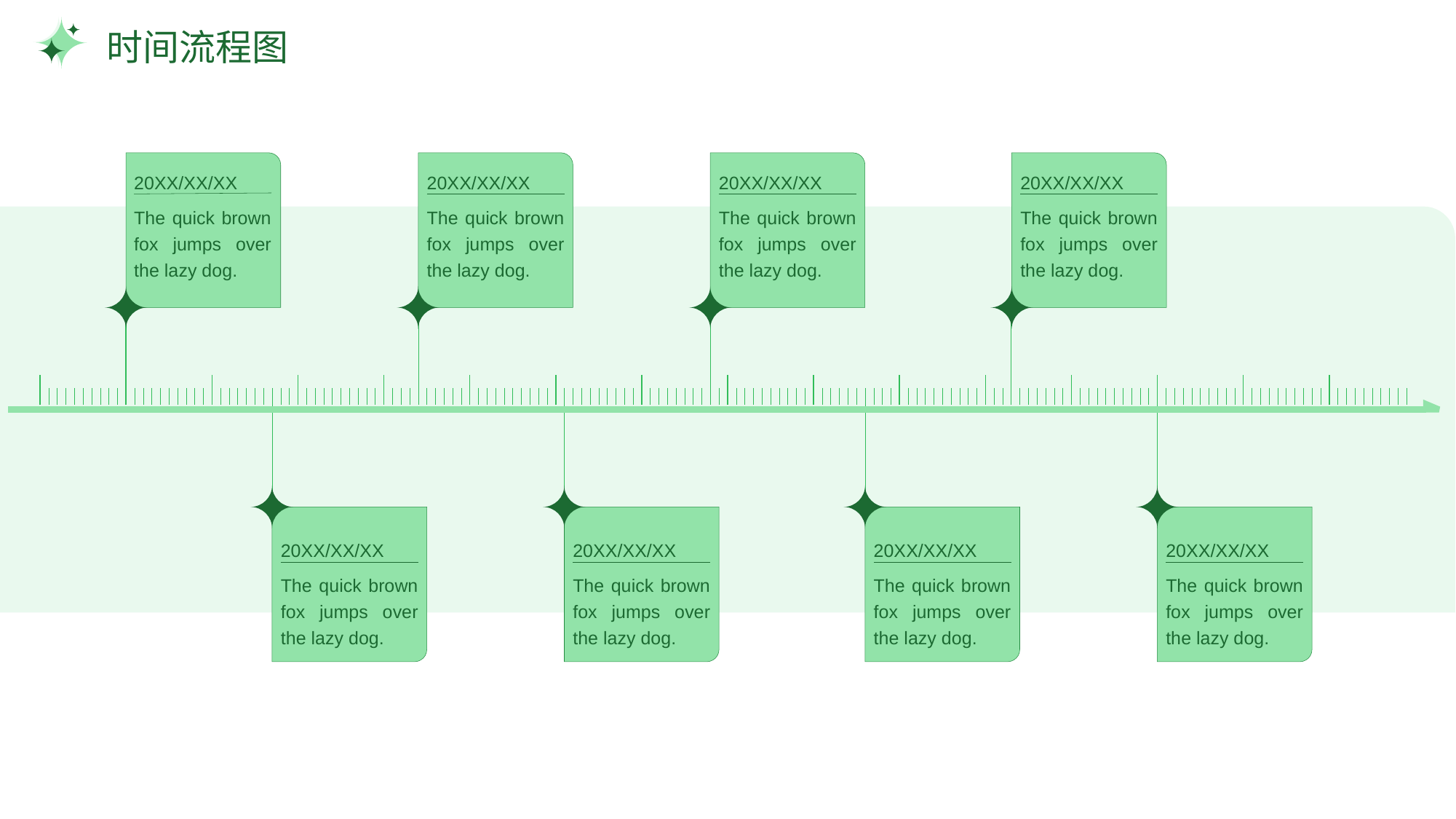

# 时间流程图

20XX/XX/XX
20XX/XX/XX
20XX/XX/XX
20XX/XX/XX
The quick brown fox jumps over the lazy dog.
The quick brown fox jumps over the lazy dog.
The quick brown fox jumps over the lazy dog.
The quick brown fox jumps over the lazy dog.

20XX/XX/XX
20XX/XX/XX
20XX/XX/XX
20XX/XX/XX
The quick brown fox jumps over the lazy dog.
The quick brown fox jumps over the lazy dog.
The quick brown fox jumps over the lazy dog.
The quick brown fox jumps over the lazy dog.